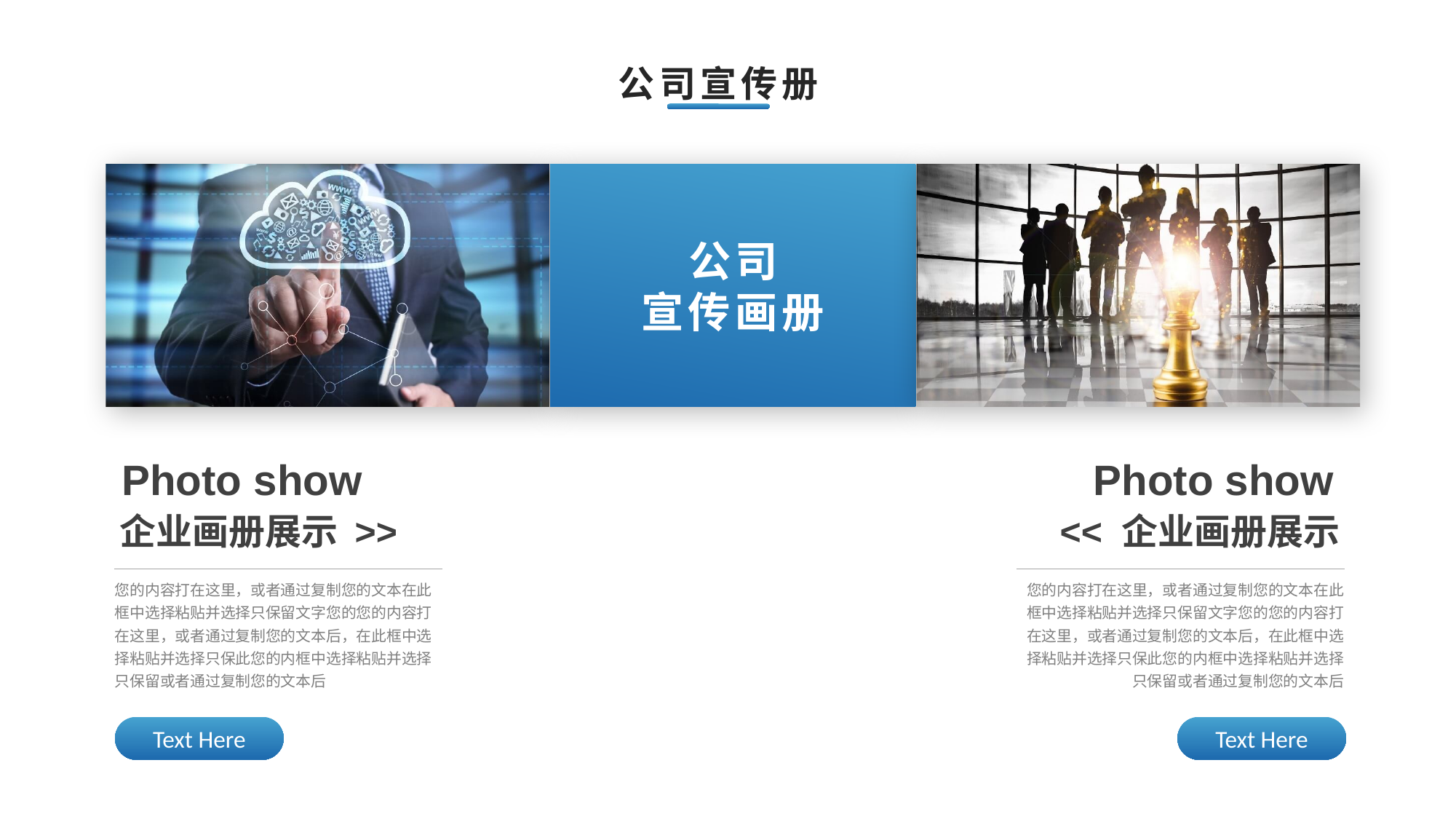

公司宣传册

公司
宣传画册

Photo show
企业画册展示 >>
您的内容打在这里，或者通过复制您的文本在此框中选择粘贴并选择只保留文字您的您的内容打在这里，或者通过复制您的文本后，在此框中选择粘贴并选择只保此您的内框中选择粘贴并选择只保留或者通过复制您的文本后

Text Here
Photo show
<< 企业画册展示
您的内容打在这里，或者通过复制您的文本在此框中选择粘贴并选择只保留文字您的您的内容打在这里，或者通过复制您的文本后，在此框中选择粘贴并选择只保此您的内框中选择粘贴并选择只保留或者通过复制您的文本后

Text Here